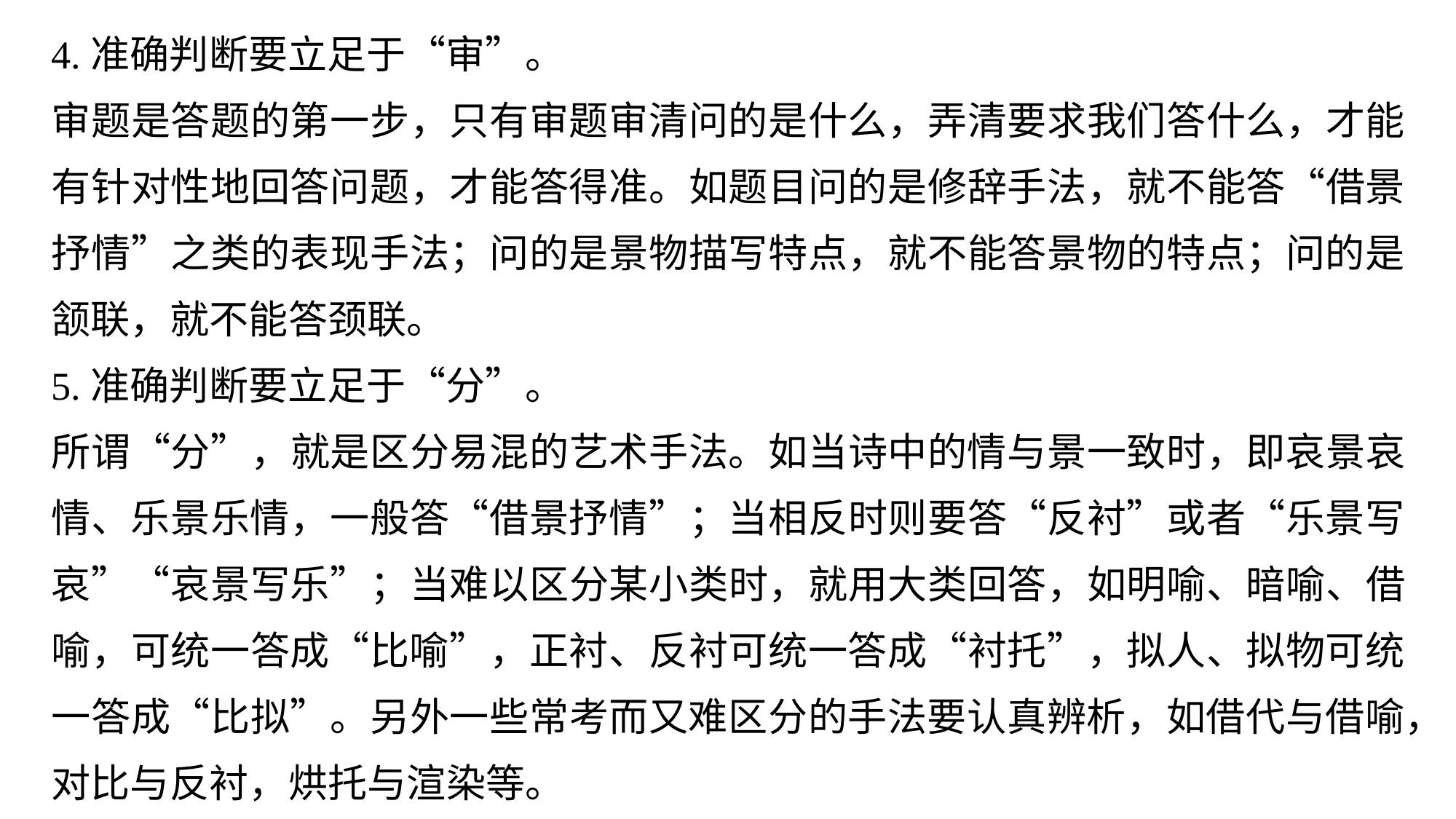

4.准确判断要立足于“审”。
审题是答题的第一步，只有审题审清问的是什么，弄清要求我们答什么，才能有针对性地回答问题，才能答得准。如题目问的是修辞手法，就不能答“借景抒情”之类的表现手法；问的是景物描写特点，就不能答景物的特点；问的是颔联，就不能答颈联。
5.准确判断要立足于“分”。
所谓“分”，就是区分易混的艺术手法。如当诗中的情与景一致时，即哀景哀情、乐景乐情，一般答“借景抒情”；当相反时则要答“反衬”或者“乐景写哀”“哀景写乐”；当难以区分某小类时，就用大类回答，如明喻、暗喻、借喻，可统一答成“比喻”，正衬、反衬可统一答成“衬托”，拟人、拟物可统一答成“比拟”。另外一些常考而又难区分的手法要认真辨析，如借代与借喻，对比与反衬，烘托与渲染等。